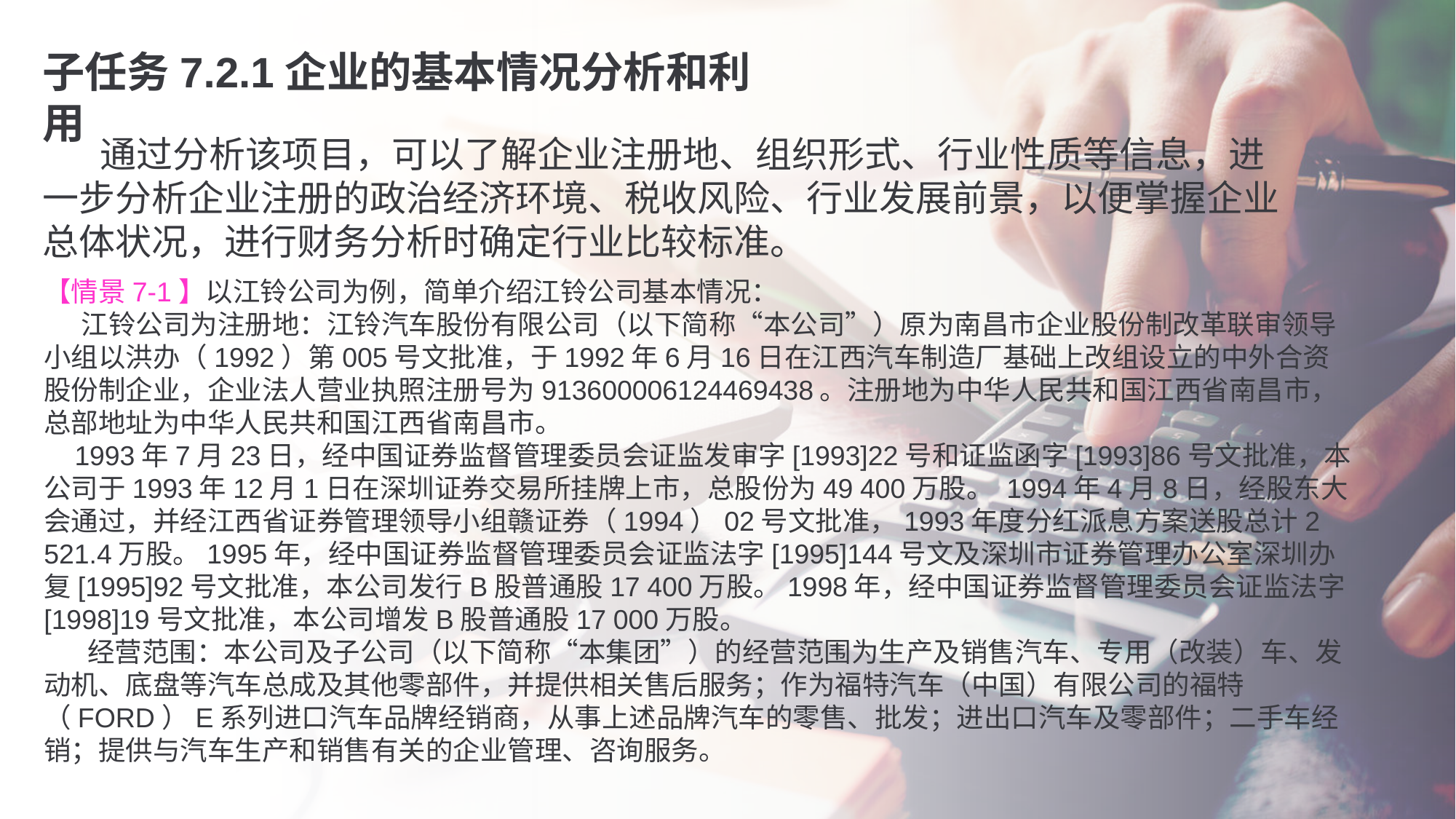

子任务7.2.1企业的基本情况分析和利用
      通过分析该项目，可以了解企业注册地、组织形式、行业性质等信息，进一步分析企业注册的政治经济环境、税收风险、行业发展前景，以便掌握企业总体状况，进行财务分析时确定行业比较标准。
【情景7-1】以江铃公司为例，简单介绍江铃公司基本情况：
     江铃公司为注册地：江铃汽车股份有限公司（以下简称“本公司”）原为南昌市企业股份制改革联审领导小组以洪办（1992）第005号文批准，于1992年6月16日在江西汽车制造厂基础上改组设立的中外合资股份制企业，企业法人营业执照注册号为913600006124469438。注册地为中华人民共和国江西省南昌市，总部地址为中华人民共和国江西省南昌市。
    1993年7月23日，经中国证券监督管理委员会证监发审字[1993]22号和证监函字[1993]86号文批准，本公司于1993年12月1日在深圳证券交易所挂牌上市，总股份为49 400万股。 1994年4月8日，经股东大会通过，并经江西省证券管理领导小组赣证券（1994）02号文批准，1993年度分红派息方案送股总计2 521.4万股。1995年，经中国证券监督管理委员会证监法字[1995]144号文及深圳市证券管理办公室深圳办复[1995]92号文批准，本公司发行B股普通股17 400万股。1998年，经中国证券监督管理委员会证监法字[1998]19号文批准，本公司增发B股普通股17 000万股。
      经营范围：本公司及子公司（以下简称“本集团”）的经营范围为生产及销售汽车、专用（改装）车、发动机、底盘等汽车总成及其他零部件，并提供相关售后服务；作为福特汽车（中国）有限公司的福特（FORD）E系列进口汽车品牌经销商，从事上述品牌汽车的零售、批发；进出口汽车及零部件；二手车经销；提供与汽车生产和销售有关的企业管理、咨询服务。